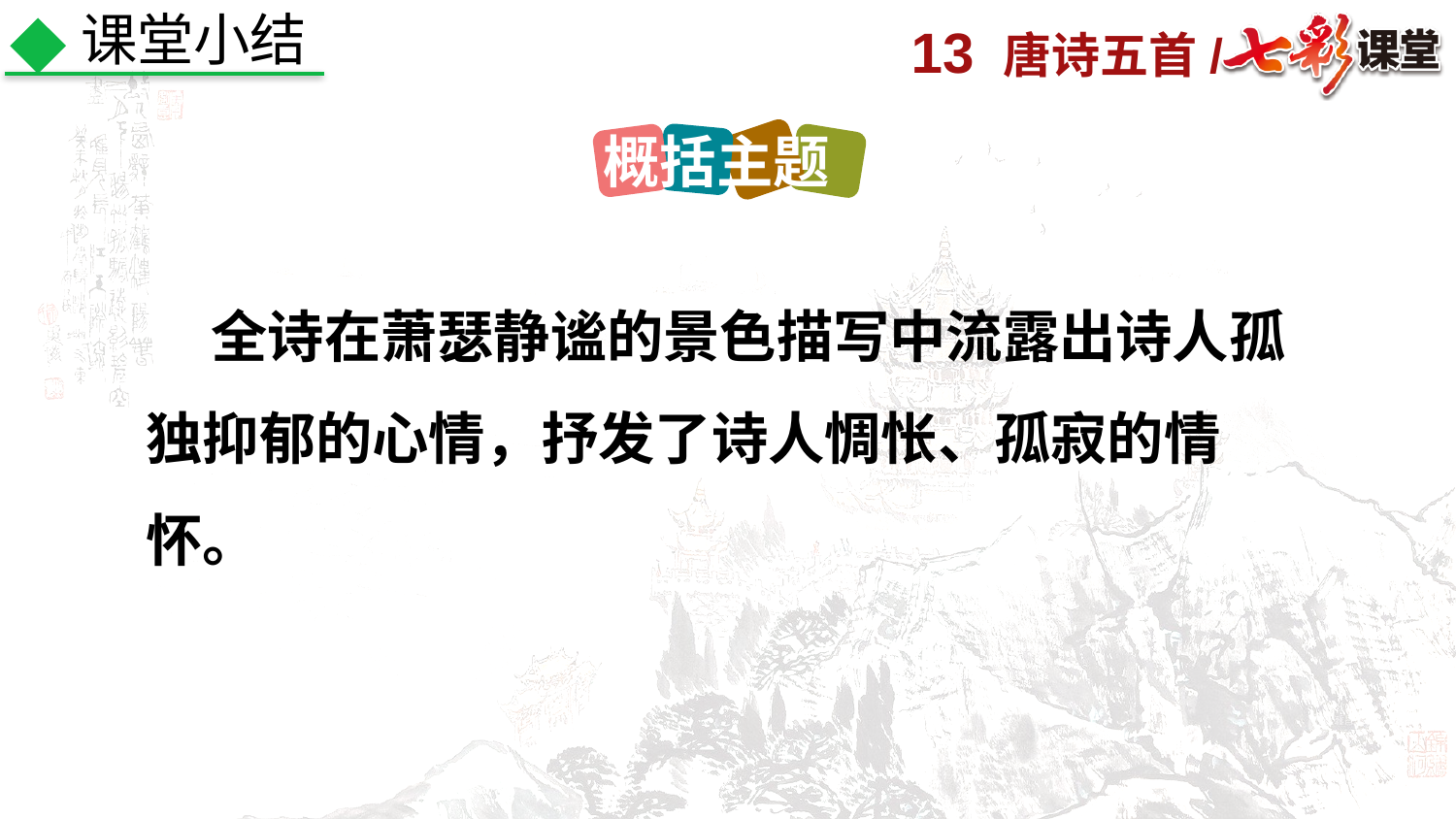

课堂小结

概括主题

    全诗在萧瑟静谧的景色描写中流露出诗人孤独抑郁的心情，抒发了诗人惆怅、孤寂的情怀。